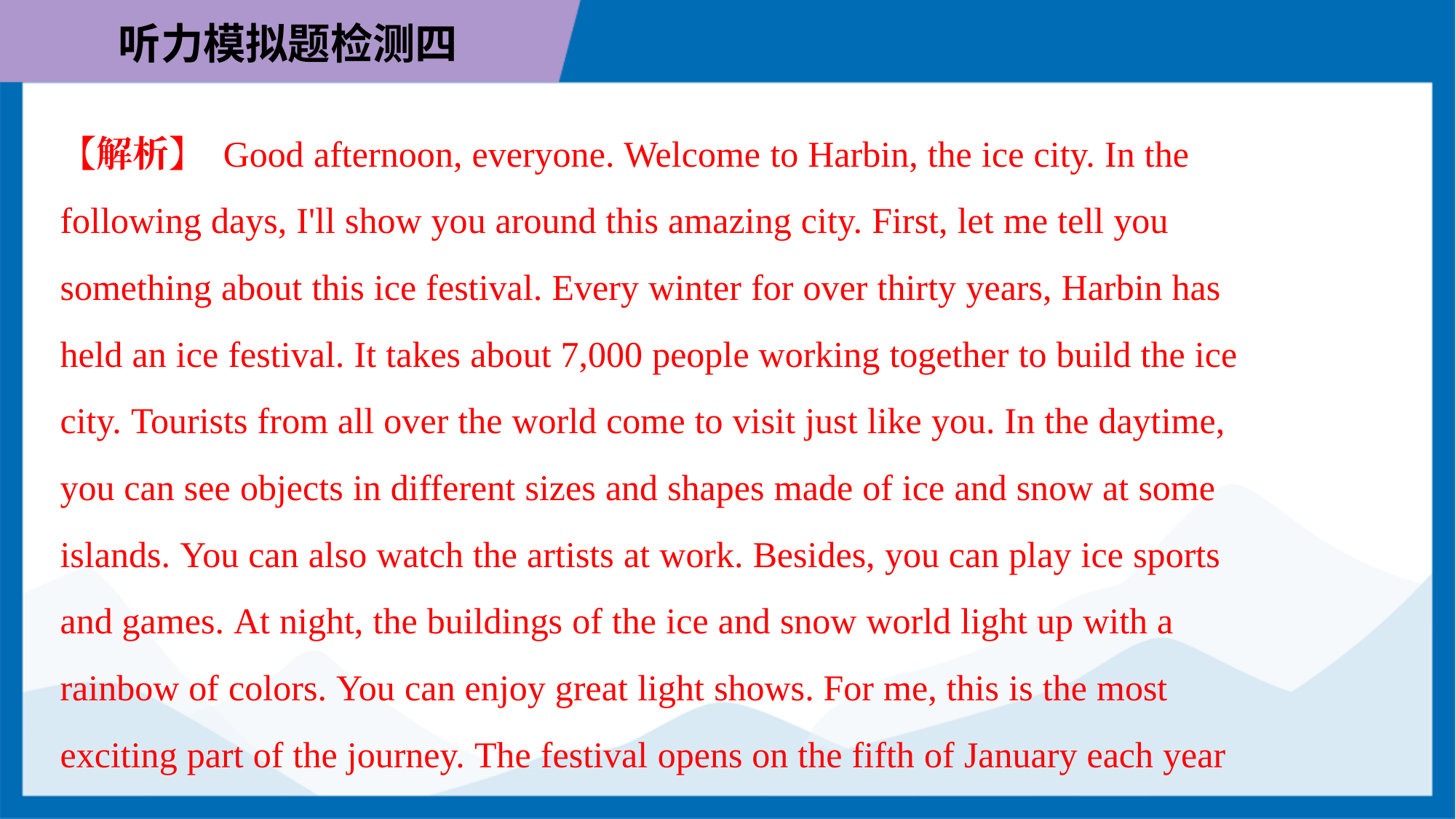

【解析】 Good afternoon, everyone. Welcome to Harbin, the ice city. In the
following days, I'll show you around this amazing city. First, let me tell you
something about this ice festival. Every winter for over thirty years, Harbin has
held an ice festival. It takes about 7,000 people working together to build the ice
city. Tourists from all over the world come to visit just like you. In the daytime,
you can see objects in different sizes and shapes made of ice and snow at some
islands. You can also watch the artists at work. Besides, you can play ice sports
and games. At night, the buildings of the ice and snow world light up with a
rainbow of colors. You can enjoy great light shows. For me, this is the most
exciting part of the journey. The festival opens on the fifth of January each year